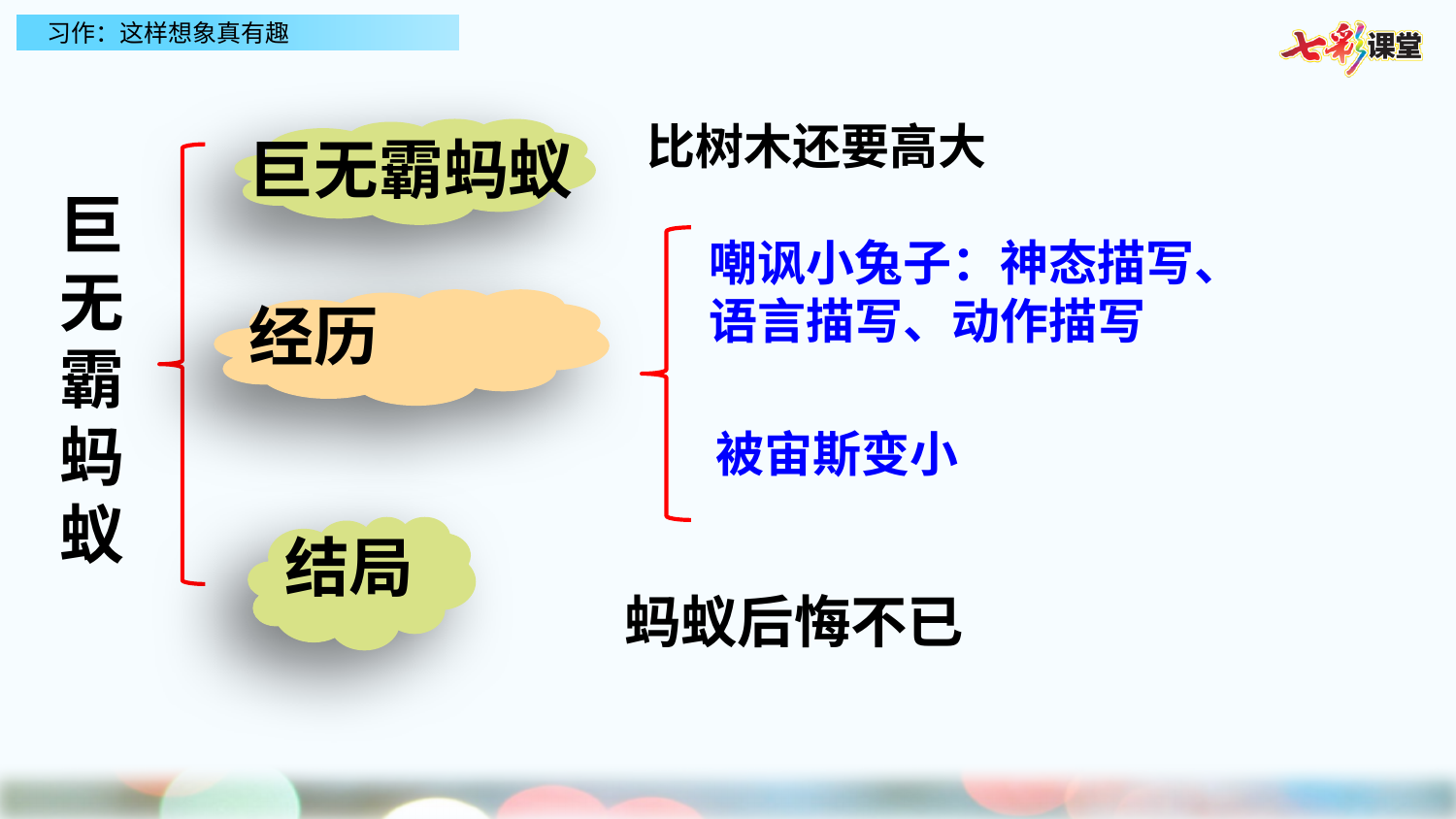

比树木还要高大

巨无霸蚂蚁

巨无霸蚂蚁
嘲讽小兔子：神态描写、
语言描写、动作描写

经历

被宙斯变小

结局
蚂蚁后悔不已